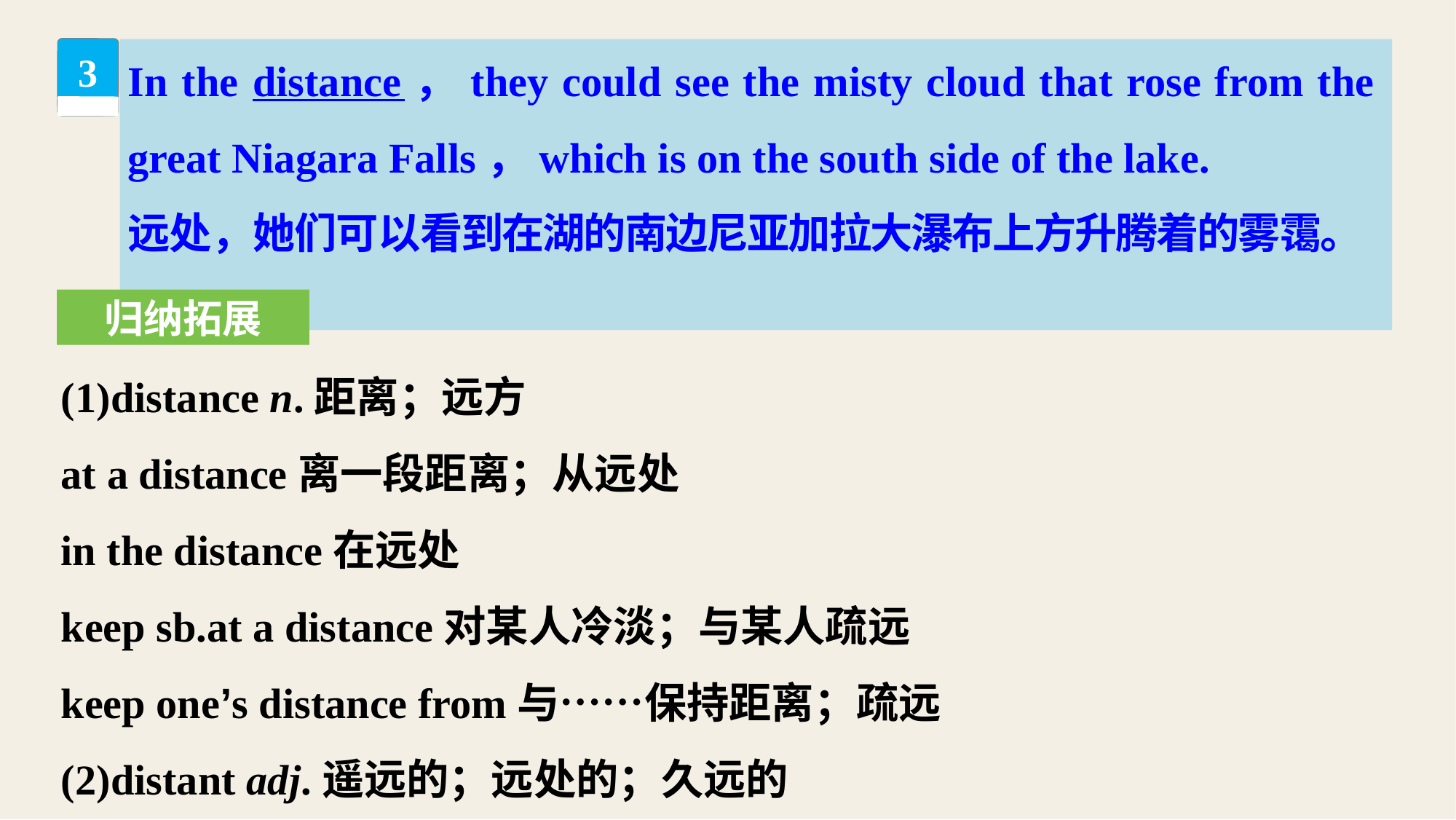

In the distance，they could see the misty cloud that rose from the great Niagara Falls，which is on the south side of the lake.
远处，她们可以看到在湖的南边尼亚加拉大瀑布上方升腾着的雾霭。

3

归纳拓展
(1)distance n.距离；远方
at a distance离一段距离；从远处
in the distance在远处
keep sb.at a distance对某人冷淡；与某人疏远
keep one’s distance from与……保持距离；疏远
(2)distant adj.遥远的；远处的；久远的